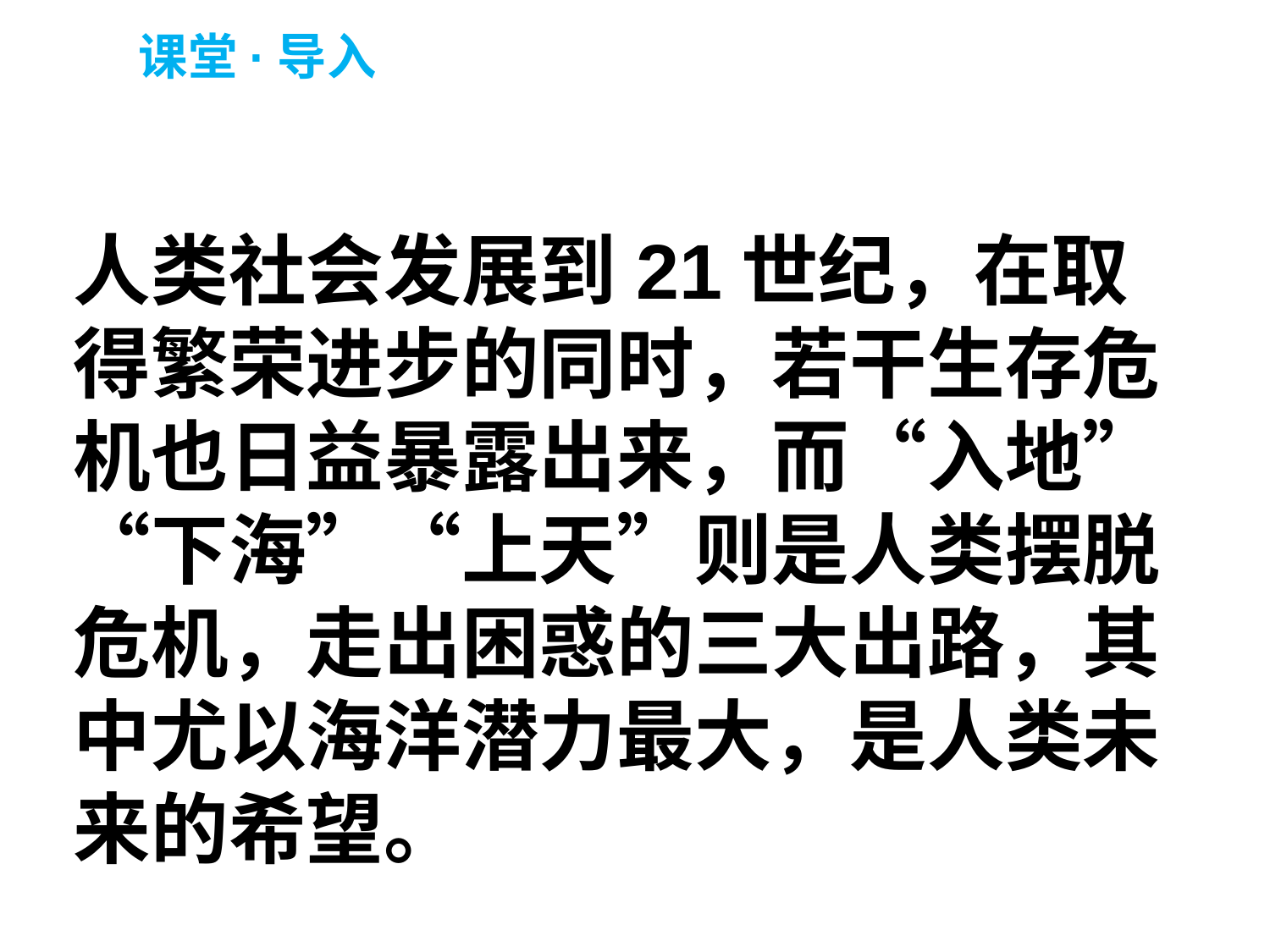

课堂·导入
人类社会发展到21世纪，在取得繁荣进步的同时，若干生存危机也日益暴露出来，而“入地”“下海”“上天”则是人类摆脱危机，走出困惑的三大出路，其中尤以海洋潜力最大，是人类未来的希望。